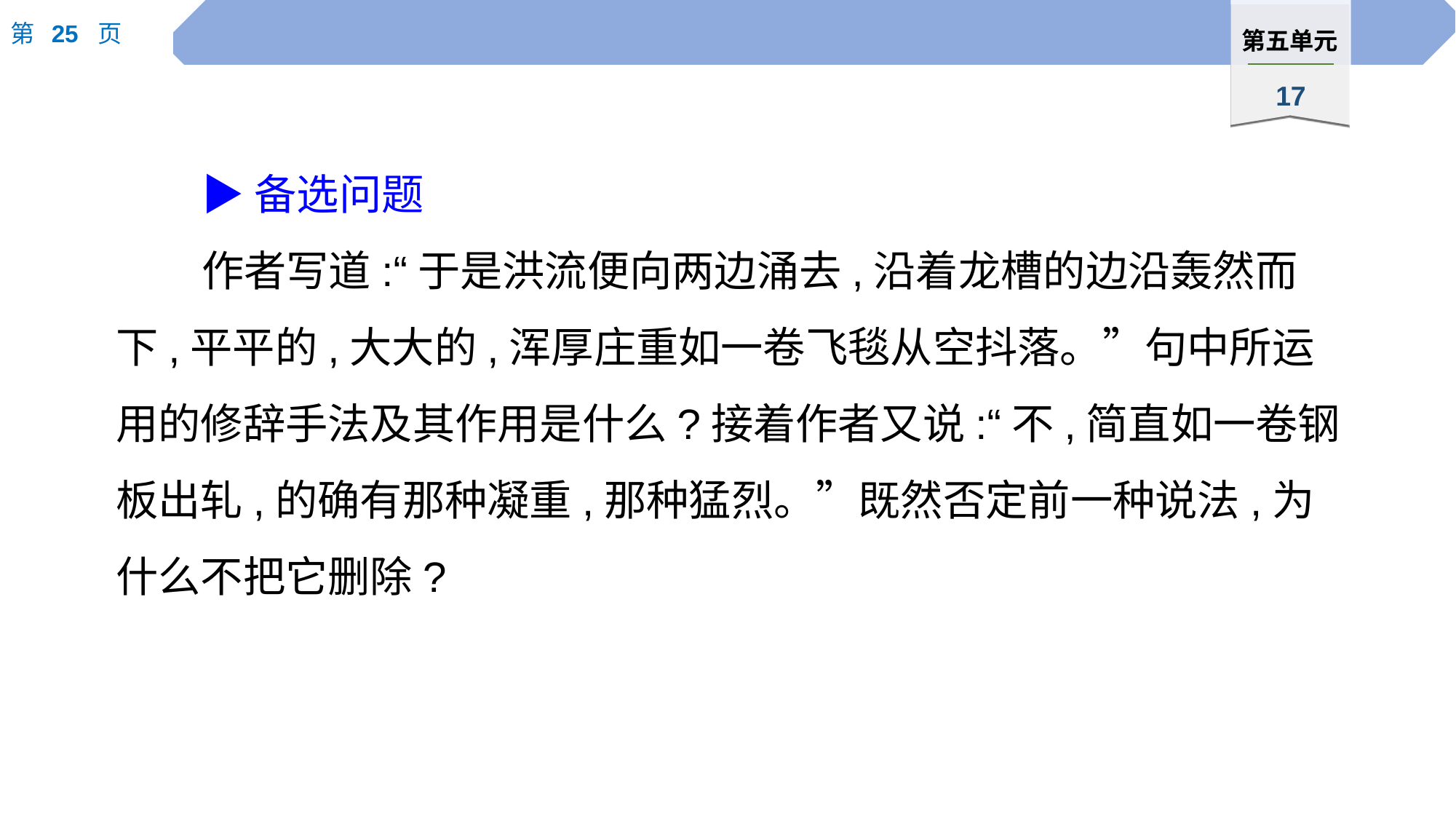

▶备选问题
作者写道:“于是洪流便向两边涌去,沿着龙槽的边沿轰然而下,平平的,大大的,浑厚庄重如一卷飞毯从空抖落。”句中所运用的修辞手法及其作用是什么?接着作者又说:“不,简直如一卷钢板出轧,的确有那种凝重,那种猛烈。”既然否定前一种说法,为什么不把它删除?